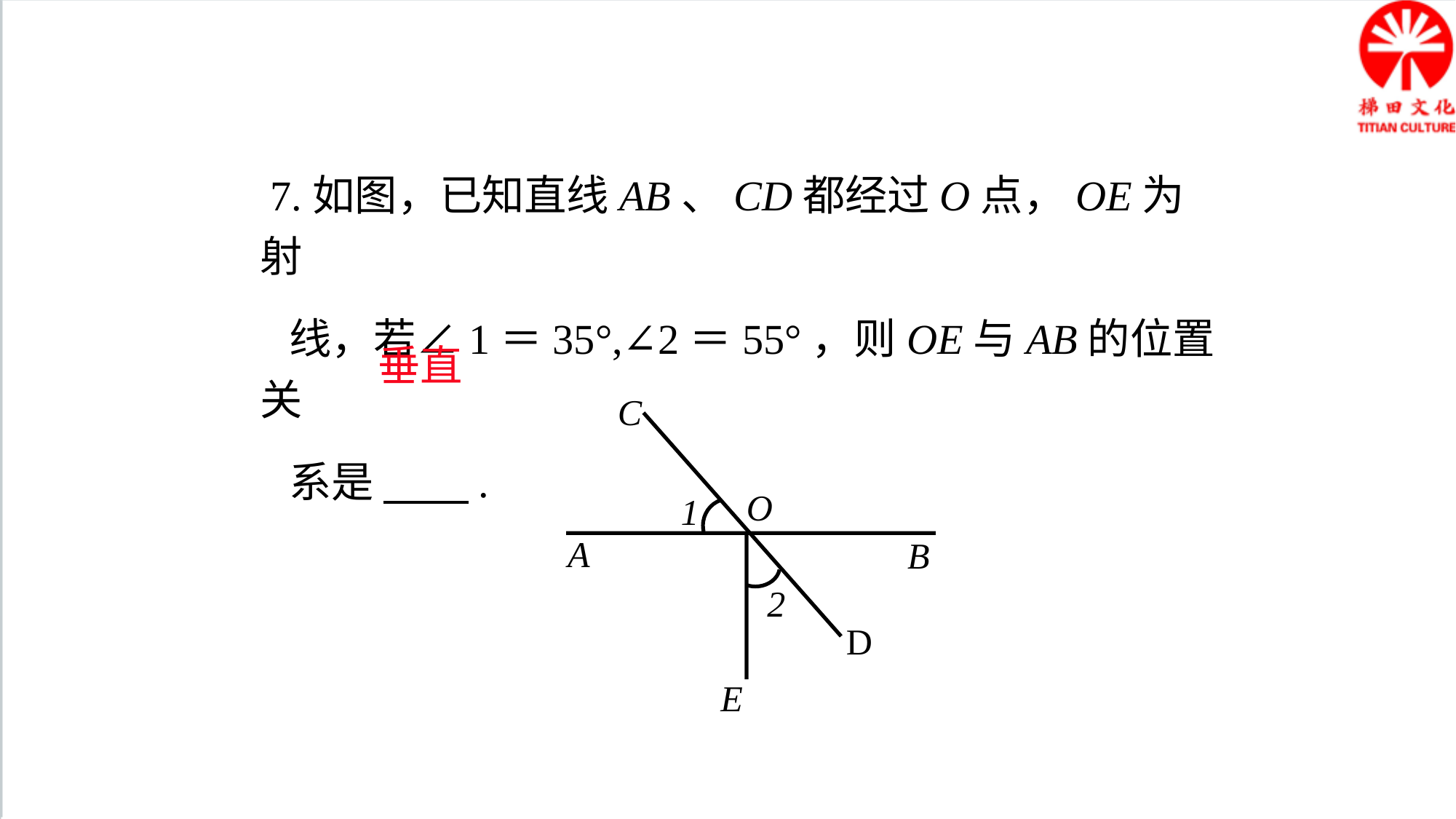

7.如图，已知直线AB、CD都经过O点，OE为射
  线，若∠1＝35°,∠2＝55°，则OE与AB的位置关
  系是          .
垂直
C

O
1
A
B

2
E

  D